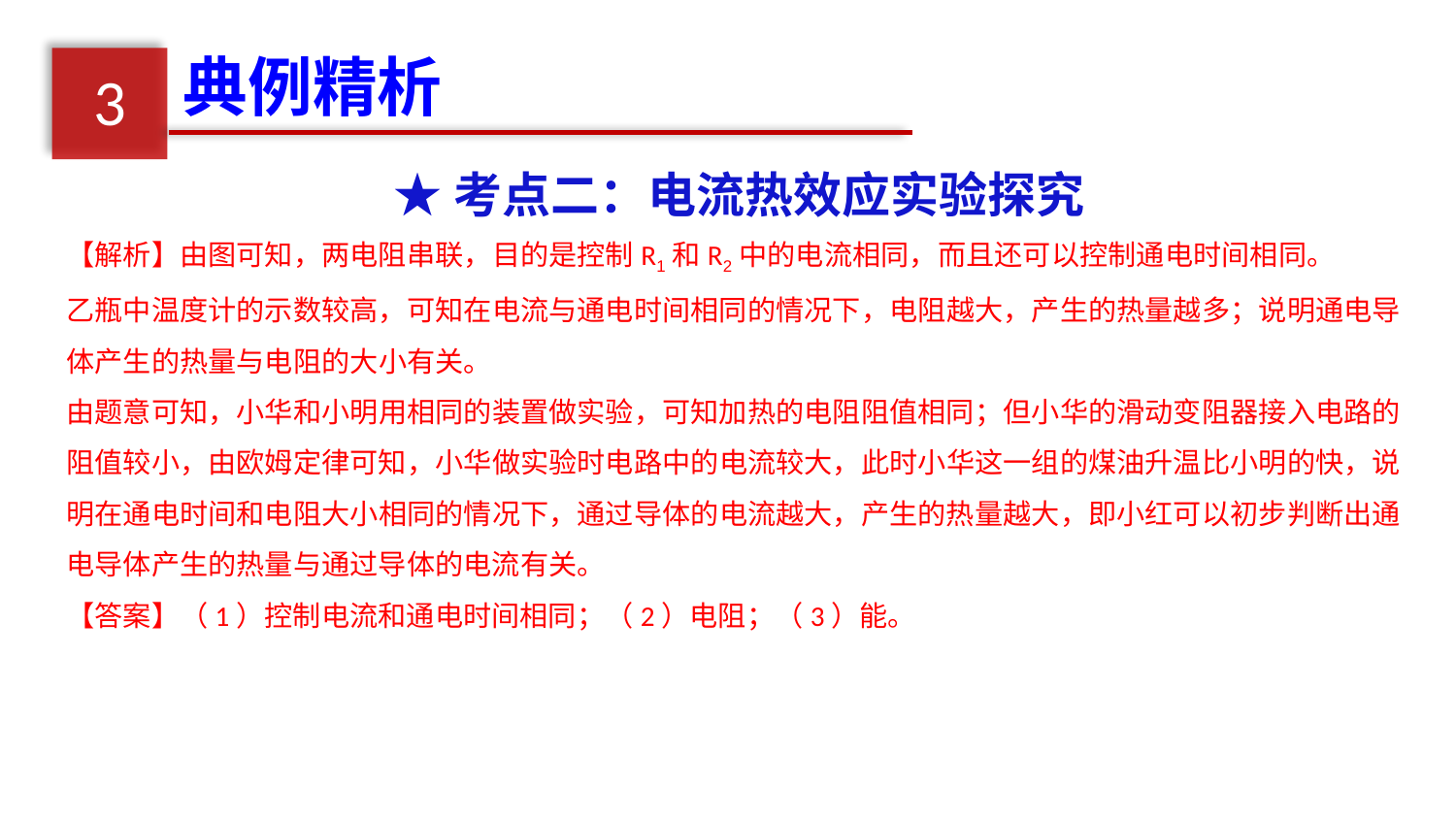

典例精析

3
★考点二：电流热效应实验探究
【解析】由图可知，两电阻串联，目的是控制R1和R2中的电流相同，而且还可以控制通电时间相同。
乙瓶中温度计的示数较高，可知在电流与通电时间相同的情况下，电阻越大，产生的热量越多；说明通电导体产生的热量与电阻的大小有关。
由题意可知，小华和小明用相同的装置做实验，可知加热的电阻阻值相同；但小华的滑动变阻器接入电路的阻值较小，由欧姆定律可知，小华做实验时电路中的电流较大，此时小华这一组的煤油升温比小明的快，说明在通电时间和电阻大小相同的情况下，通过导体的电流越大，产生的热量越大，即小红可以初步判断出通电导体产生的热量与通过导体的电流有关。
【答案】（1）控制电流和通电时间相同；（2）电阻；（3）能。